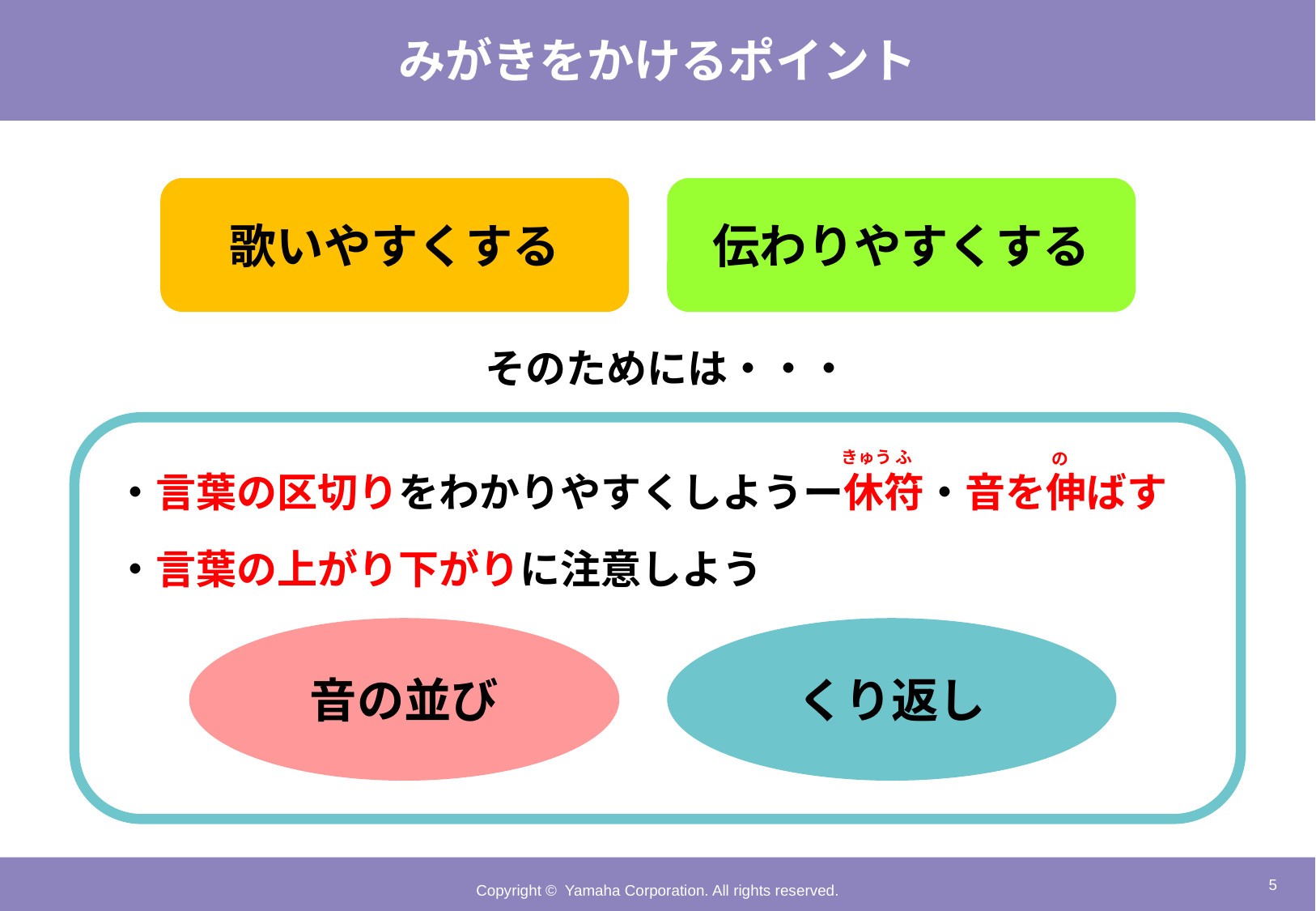

# みがきをかけるポイント
歌いやすくする
伝わりやすくする
そのためには・・・

きゅう ふ
の
・言葉の区切りをわかりやすくしようー休符・音を伸ばす
・言葉の上がり下がりに注意しよう
音の並び
くり返し
5